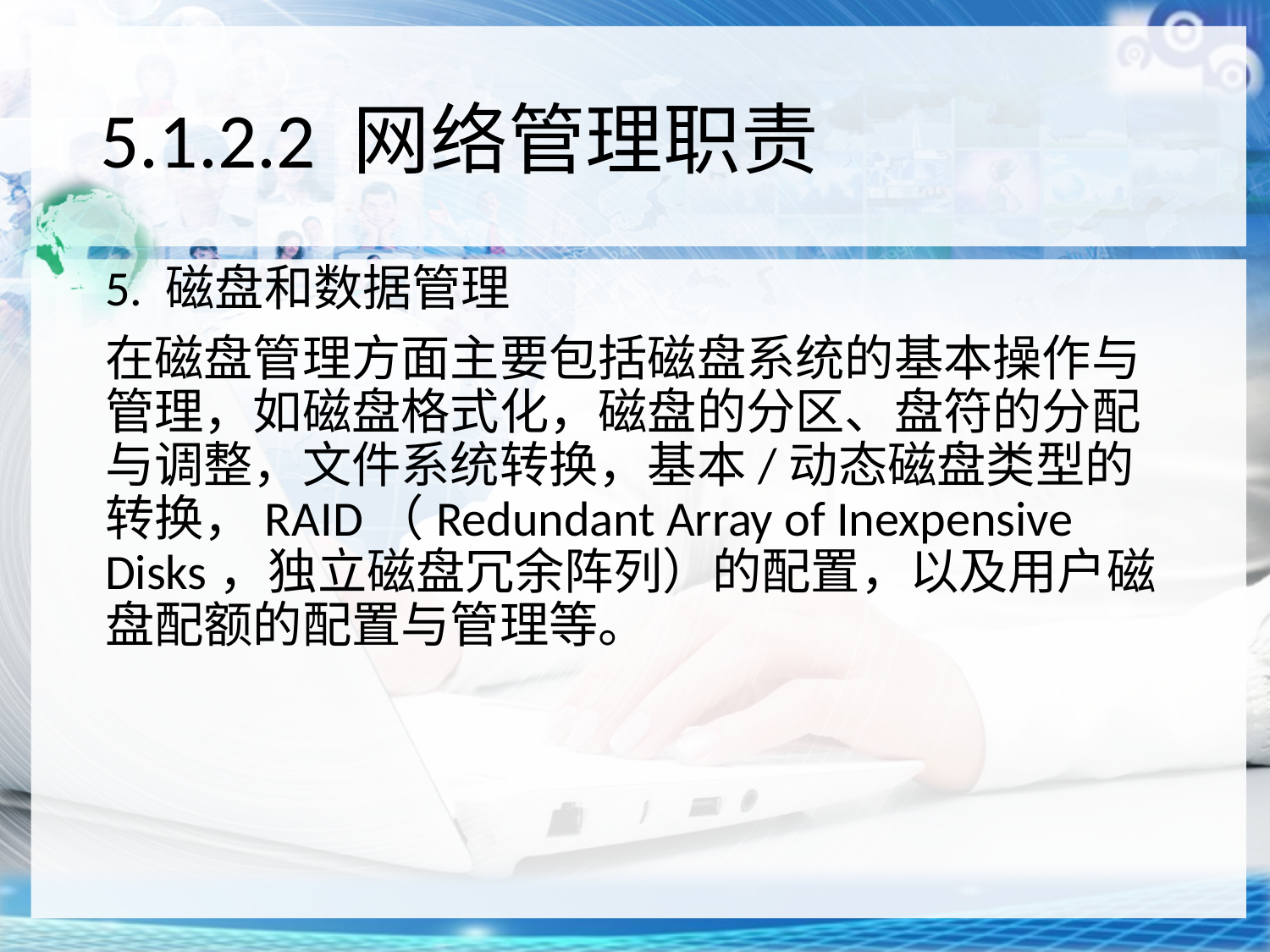

# 5.1.2.2 网络管理职责
5. 磁盘和数据管理
在磁盘管理方面主要包括磁盘系统的基本操作与管理，如磁盘格式化，磁盘的分区、盘符的分配与调整，文件系统转换，基本/动态磁盘类型的转换，RAID（Redundant Array of Inexpensive Disks，独立磁盘冗余阵列）的配置，以及用户磁盘配额的配置与管理等。